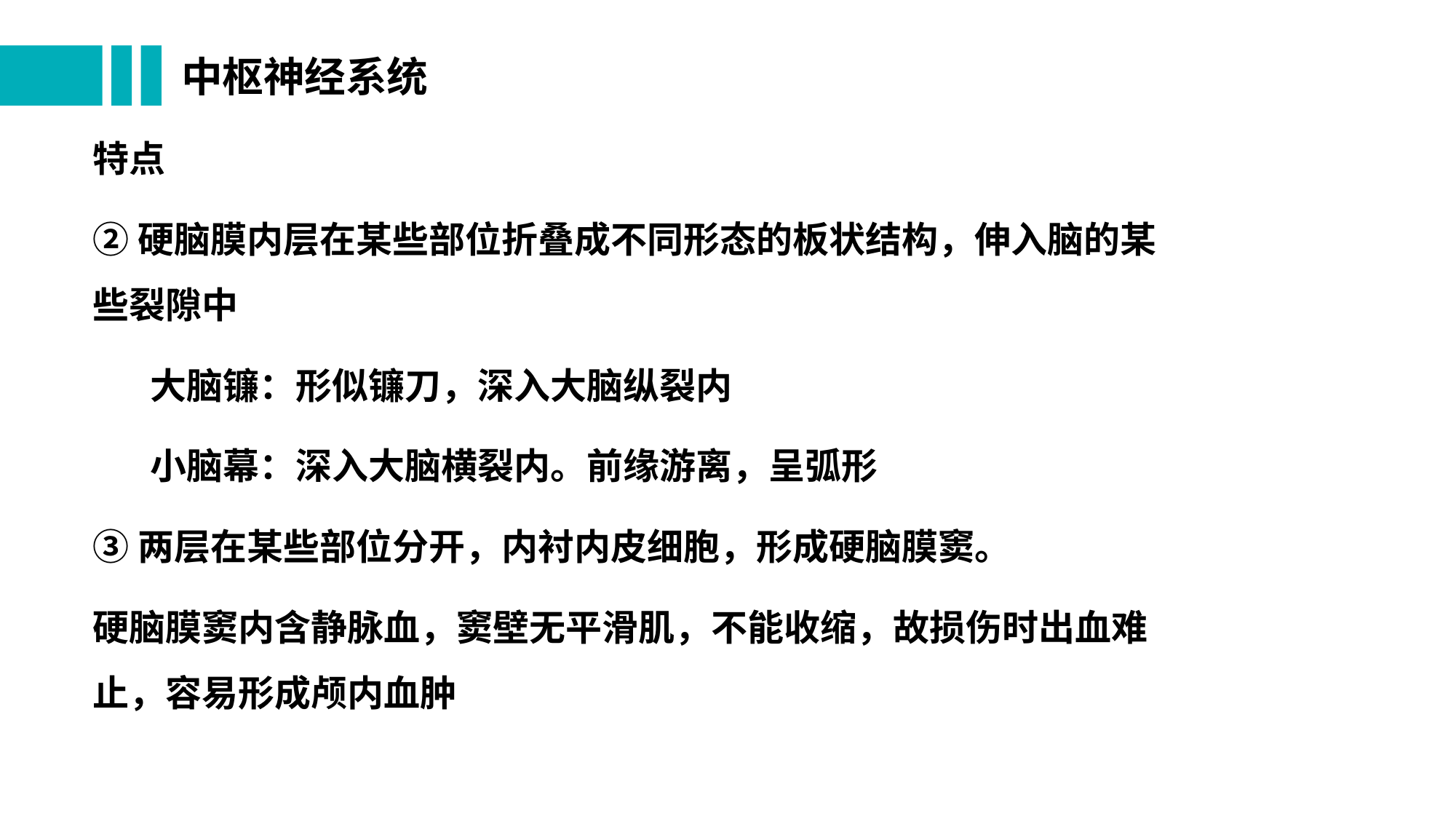

# 中枢神经系统

特点
②硬脑膜内层在某些部位折叠成不同形态的板状结构，伸入脑的某些裂隙中
      大脑镰：形似镰刀，深入大脑纵裂内
      小脑幕：深入大脑横裂内。前缘游离，呈弧形
③两层在某些部位分开，内衬内皮细胞，形成硬脑膜窦。
硬脑膜窦内含静脉血，窦壁无平滑肌，不能收缩，故损伤时出血难止，容易形成颅内血肿